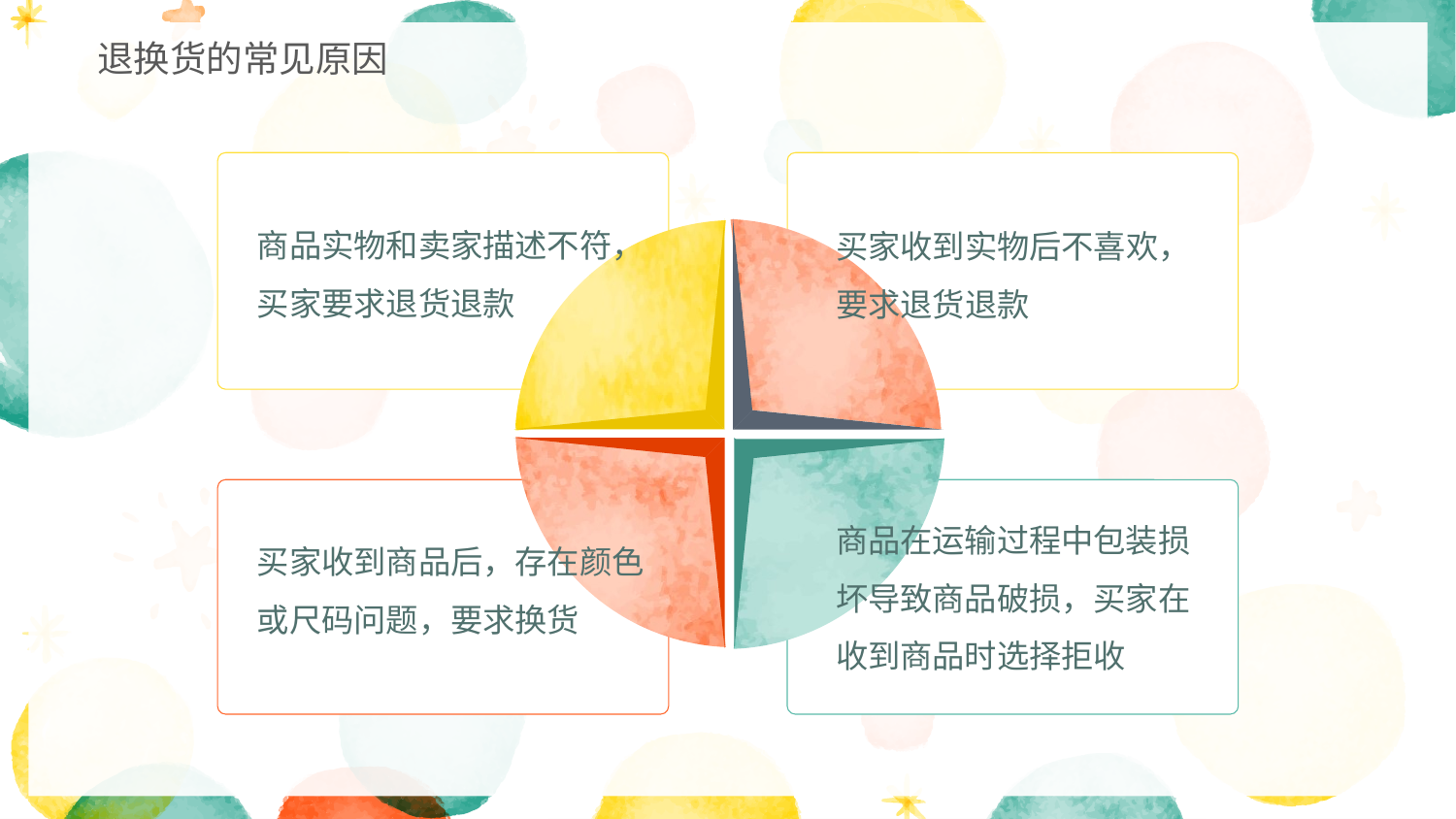

退换货的常见原因

买家收到实物后不喜欢，要求退货退款

商品实物和卖家描述不符，买家要求退货退款

买家收到商品后，存在颜色或尺码问题，要求换货

商品在运输过程中包装损坏导致商品破损，买家在收到商品时选择拒收